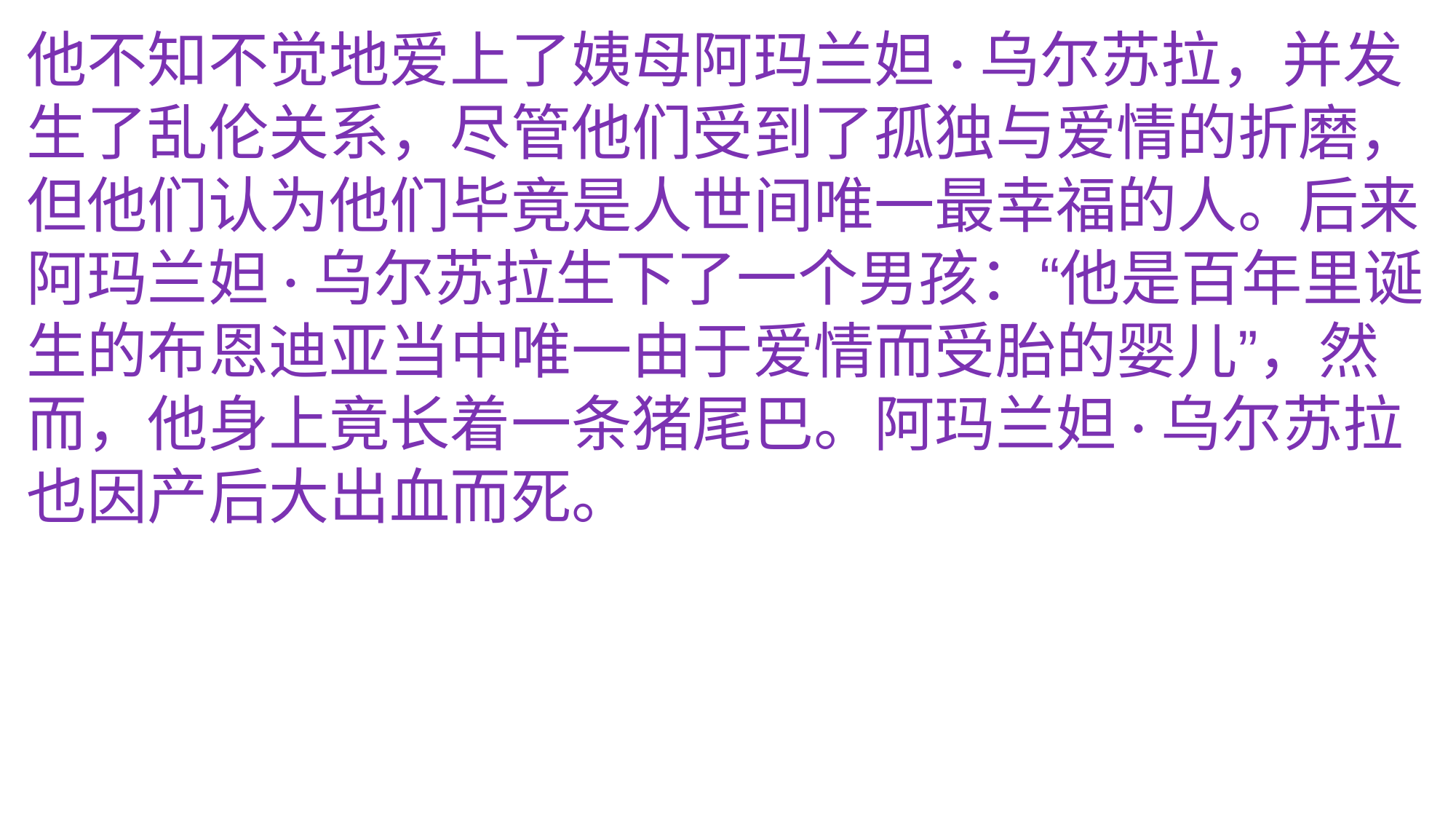

他不知不觉地爱上了姨母阿玛兰妲·乌尔苏拉，并发生了乱伦关系，尽管他们受到了孤独与爱情的折磨，但他们认为他们毕竟是人世间唯一最幸福的人。后来阿玛兰妲·乌尔苏拉生下了一个男孩：“他是百年里诞生的布恩迪亚当中唯一由于爱情而受胎的婴儿”，然而，他身上竟长着一条猪尾巴。阿玛兰妲·乌尔苏拉也因产后大出血而死。